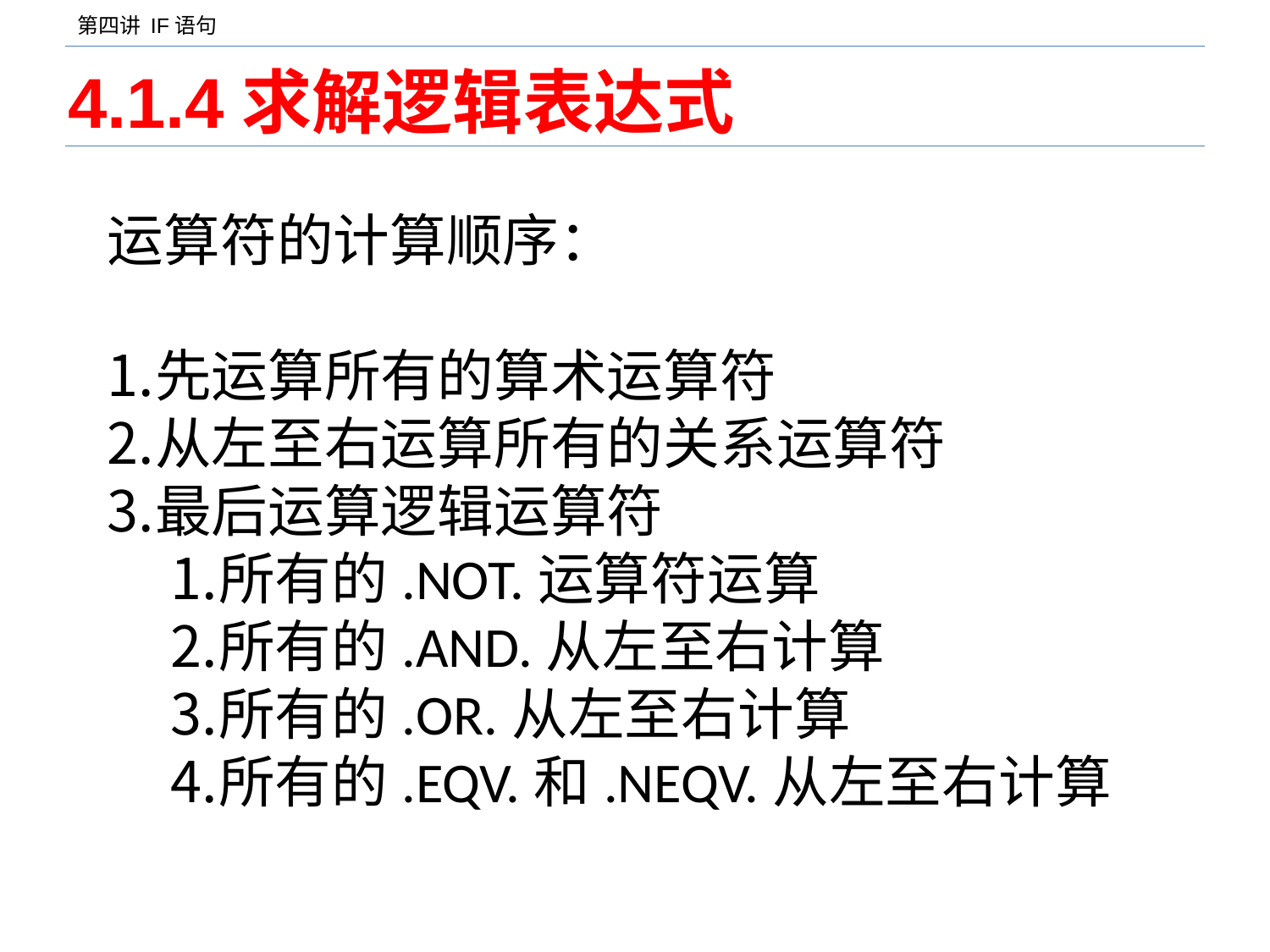

# 4.1.4求解逻辑表达式
运算符的计算顺序：

先运算所有的算术运算符
从左至右运算所有的关系运算符
最后运算逻辑运算符
所有的.NOT.运算符运算
所有的.AND.从左至右计算
所有的.OR.从左至右计算
所有的.EQV.和.NEQV.从左至右计算